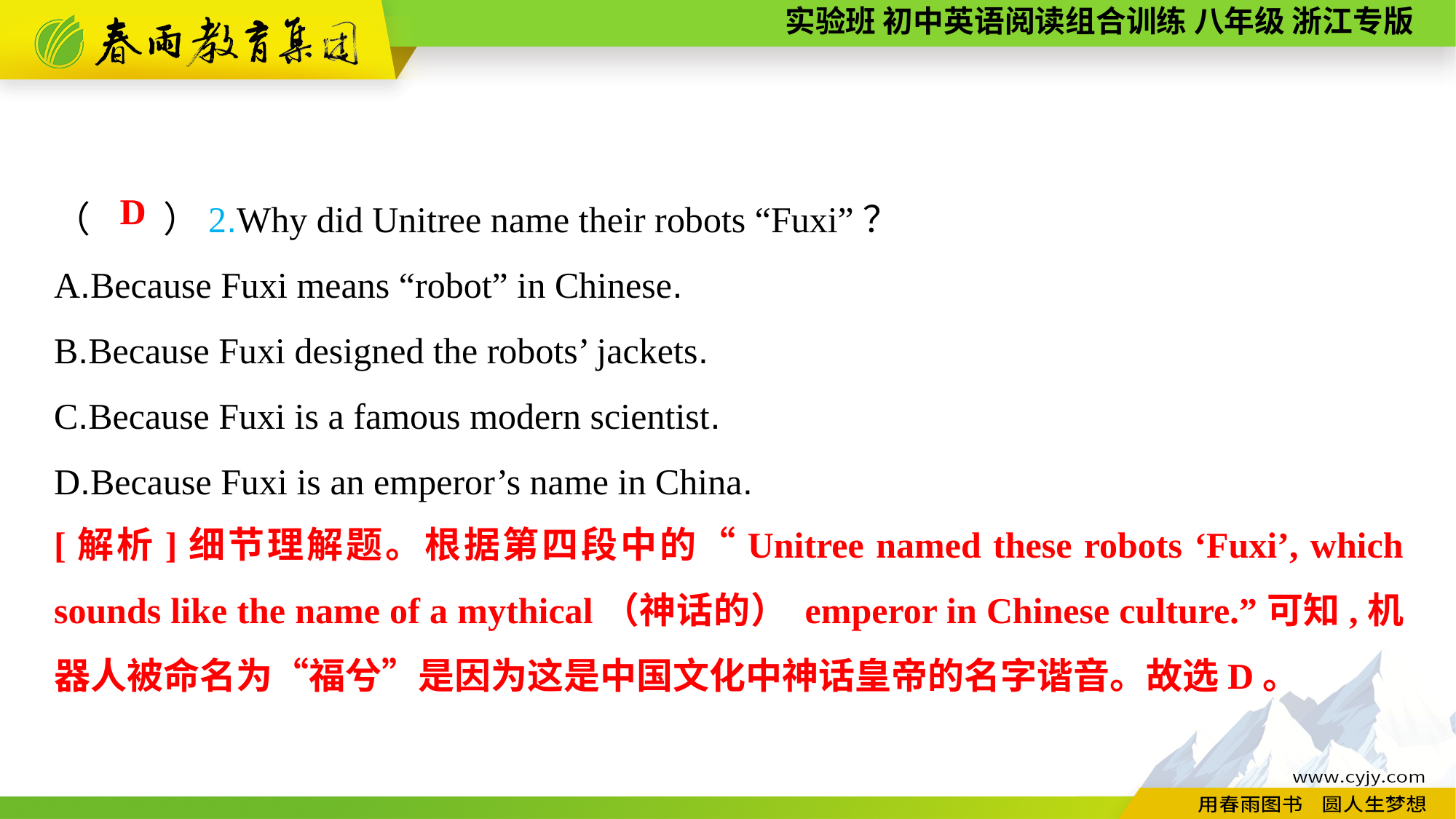

（　　）2.Why did Unitree name their robots “Fuxi”？
A.Because Fuxi means “robot” in Chinese.
B.Because Fuxi designed the robots’ jackets.
C.Because Fuxi is a famous modern scientist.
D.Because Fuxi is an emperor’s name in China.
D
[解析]细节理解题。根据第四段中的“Unitree named these robots ‘Fuxi’, which sounds like the name of a mythical（神话的） emperor in Chinese culture.”可知,机器人被命名为“福兮”是因为这是中国文化中神话皇帝的名字谐音。故选D。